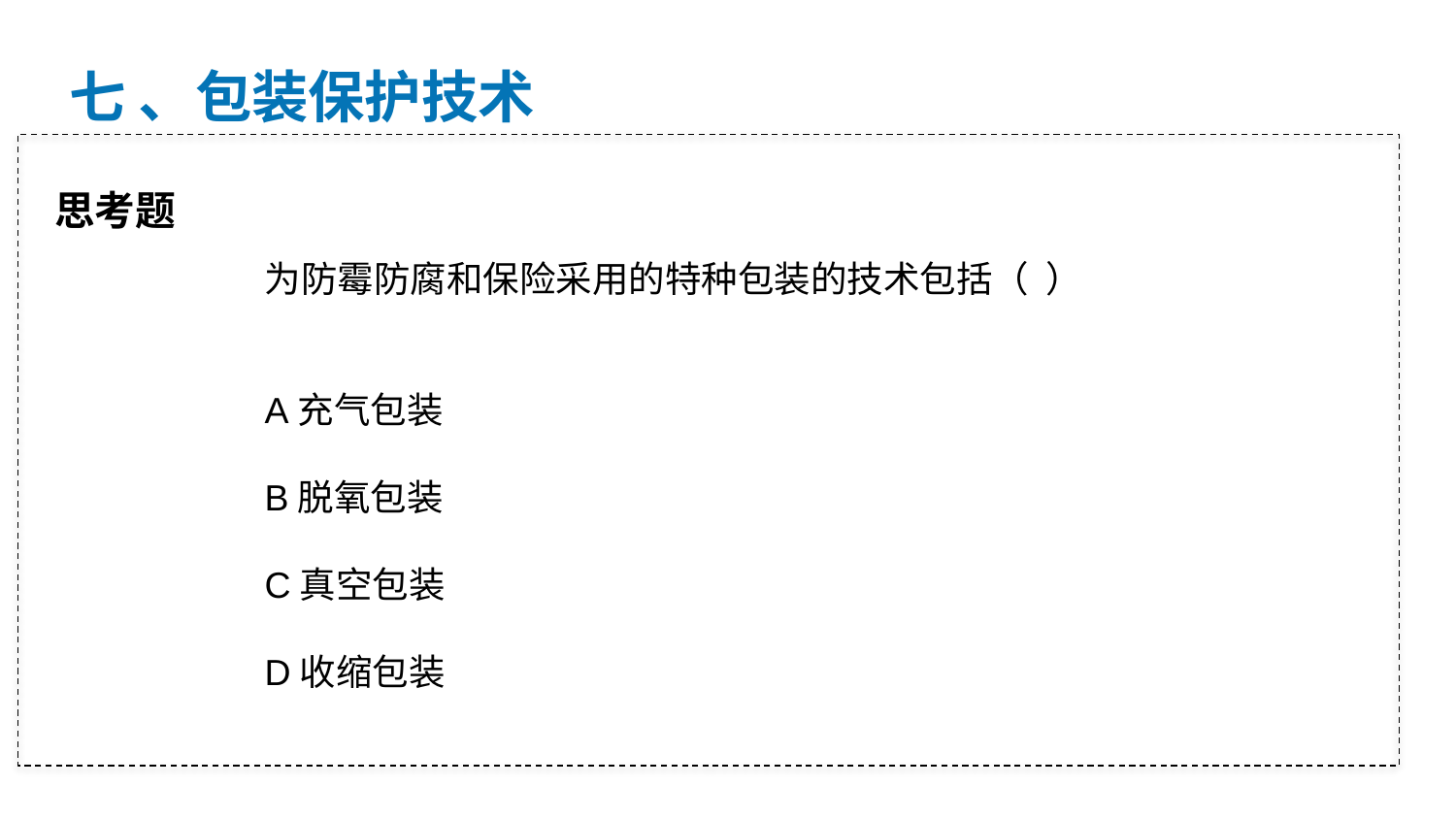

七 、包装保护技术

思考题
为防霉防腐和保险采用的特种包装的技术包括（  ）

A充气包装
B脱氧包装
C真空包装
D收缩包装